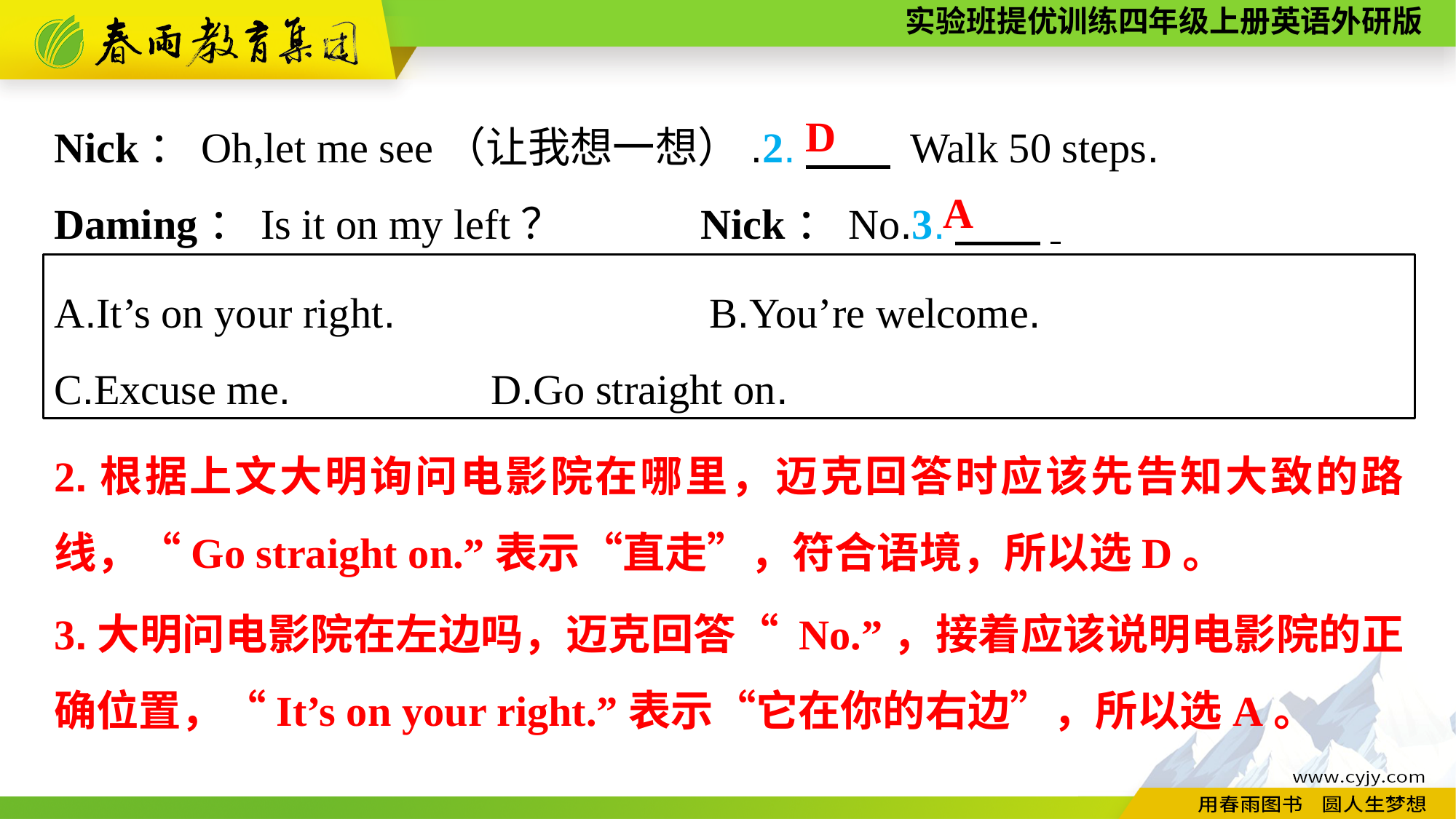

Nick：Oh,let me see（让我想一想）.2.　　 Walk 50 steps.
Daming：Is it on my left？　　　Nick：No.3.　　.
D
A
A.It’s on your right.　　　　　　	B.You’re welcome.
C.Excuse me.		D.Go straight on.
2.根据上文大明询问电影院在哪里，迈克回答时应该先告知大致的路线，“Go straight on.”表示“直走”，符合语境，所以选D。
3.大明问电影院在左边吗，迈克回答“ No.”，接着应该说明电影院的正确位置，“It’s on your right.”表示“它在你的右边”，所以选A。